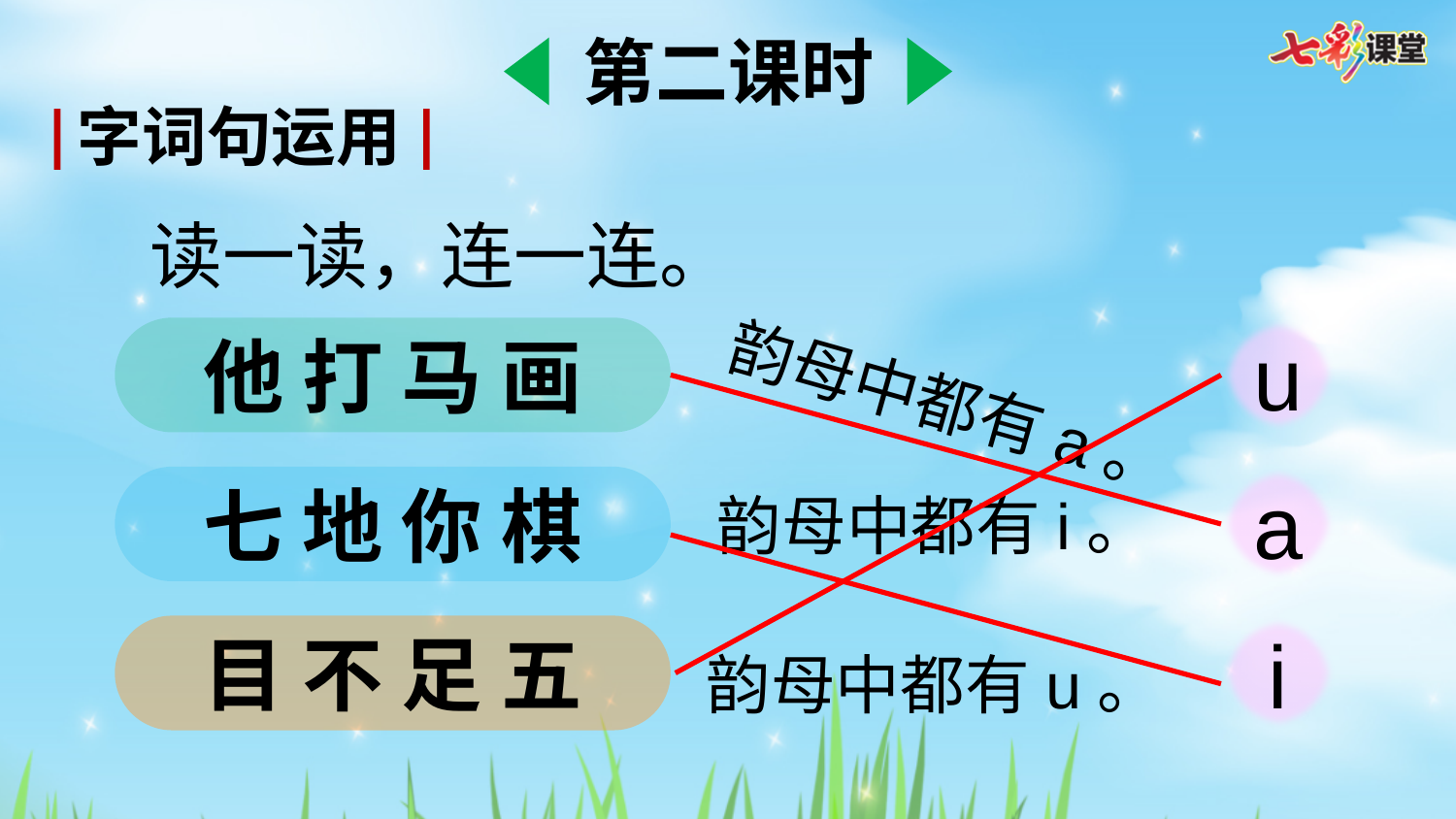

第二课时

字词句运用

读一读，连一连。
他 打 马 画
u
韵母中都有a。
七 地 你 棋
a
韵母中都有i。
目 不 足 五
i
韵母中都有u。